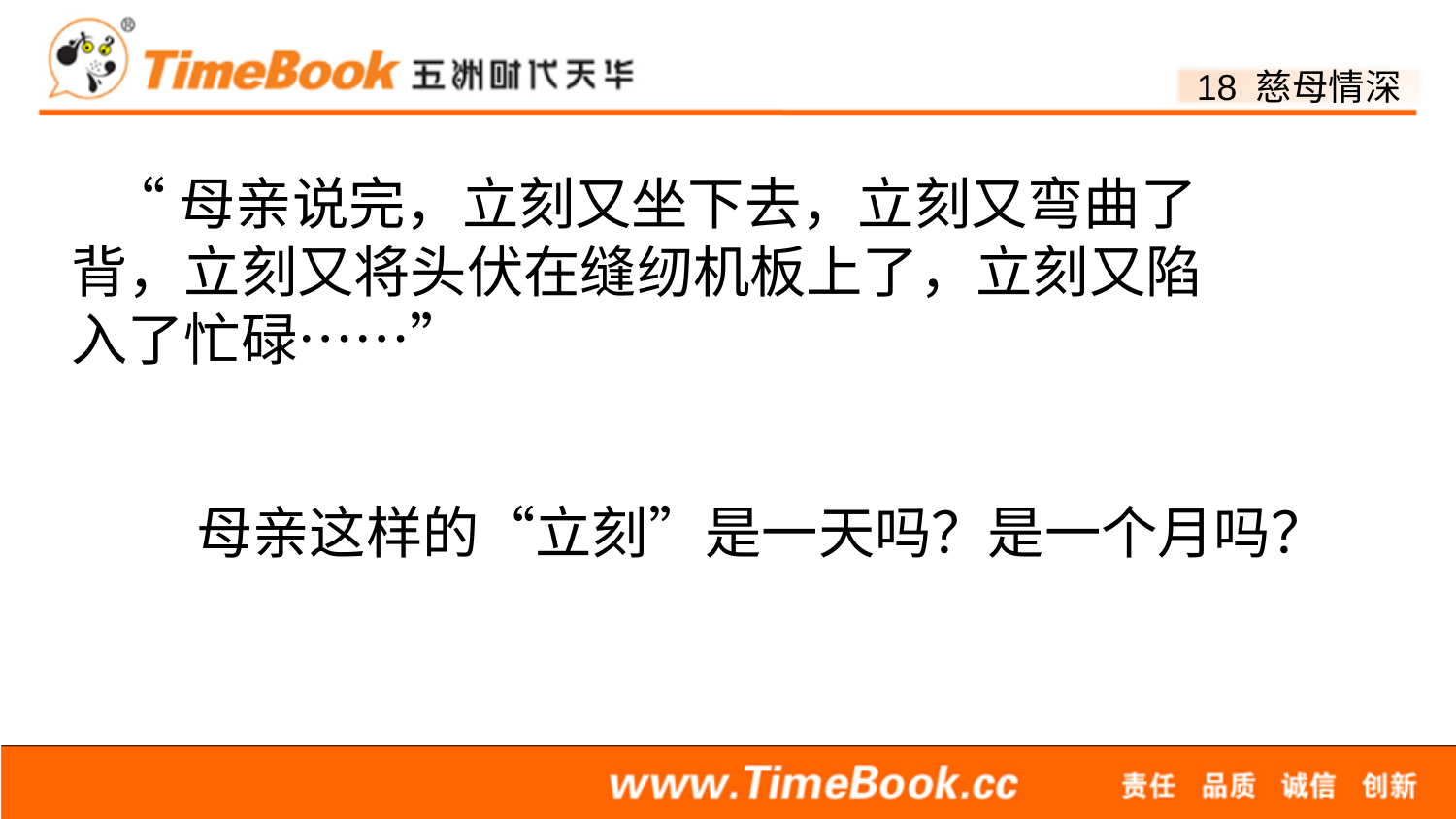

“母亲说完，立刻又坐下去，立刻又弯曲了背，立刻又将头伏在缝纫机板上了，立刻又陷入了忙碌……”

母亲这样的“立刻”是一天吗？是一个月吗？